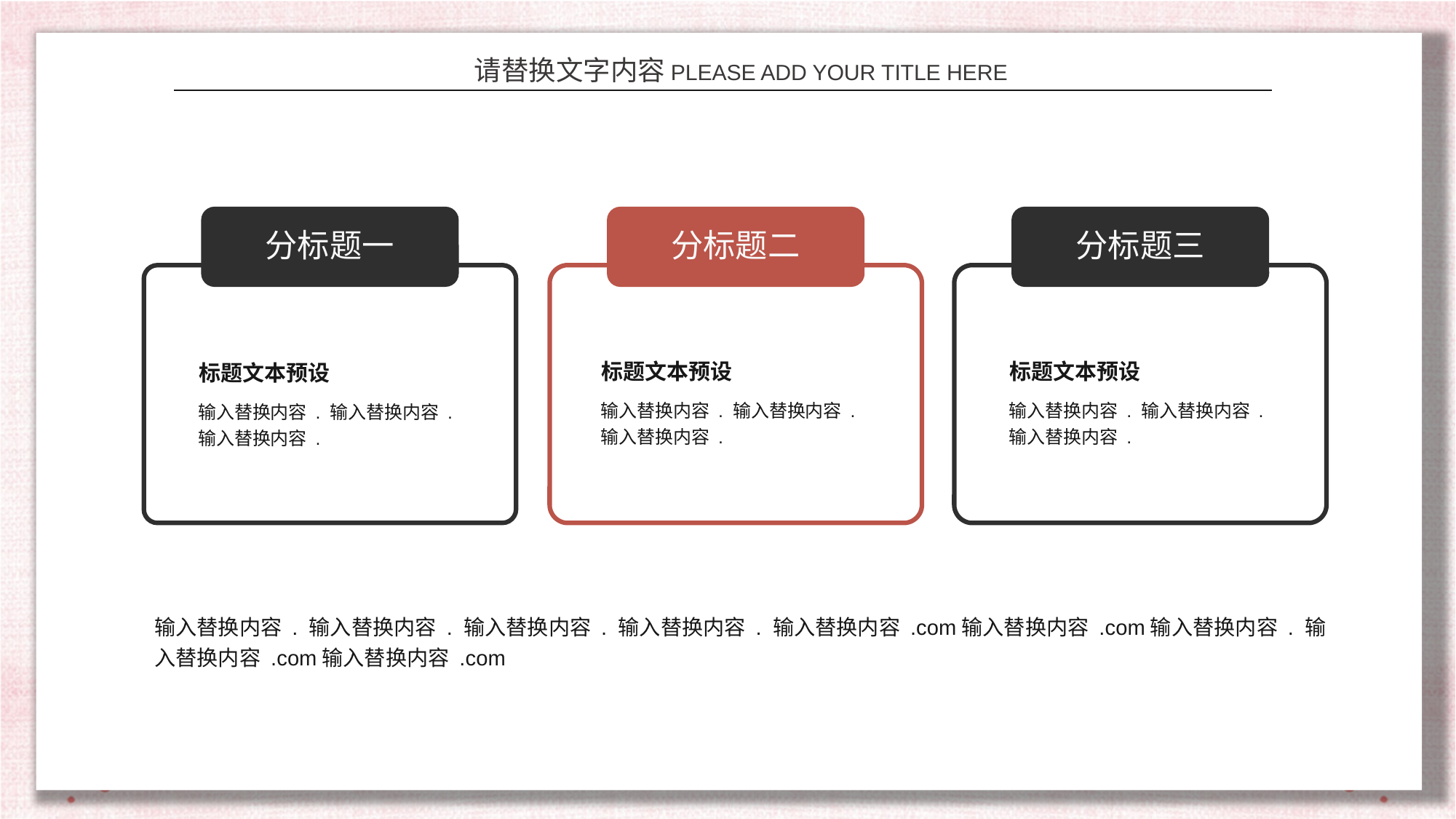

分标题一
分标题二
分标题三

标题文本预设
标题文本预设
标题文本预设
输入替换内容 . 输入替换内容 . 输入替换内容 .
输入替换内容 . 输入替换内容 . 输入替换内容 .
输入替换内容 . 输入替换内容 . 输入替换内容 .
输入替换内容 . 输入替换内容 . 输入替换内容 . 输入替换内容 . 输入替换内容 .com输入替换内容 .com输入替换内容 . 输入替换内容 .com输入替换内容 .com